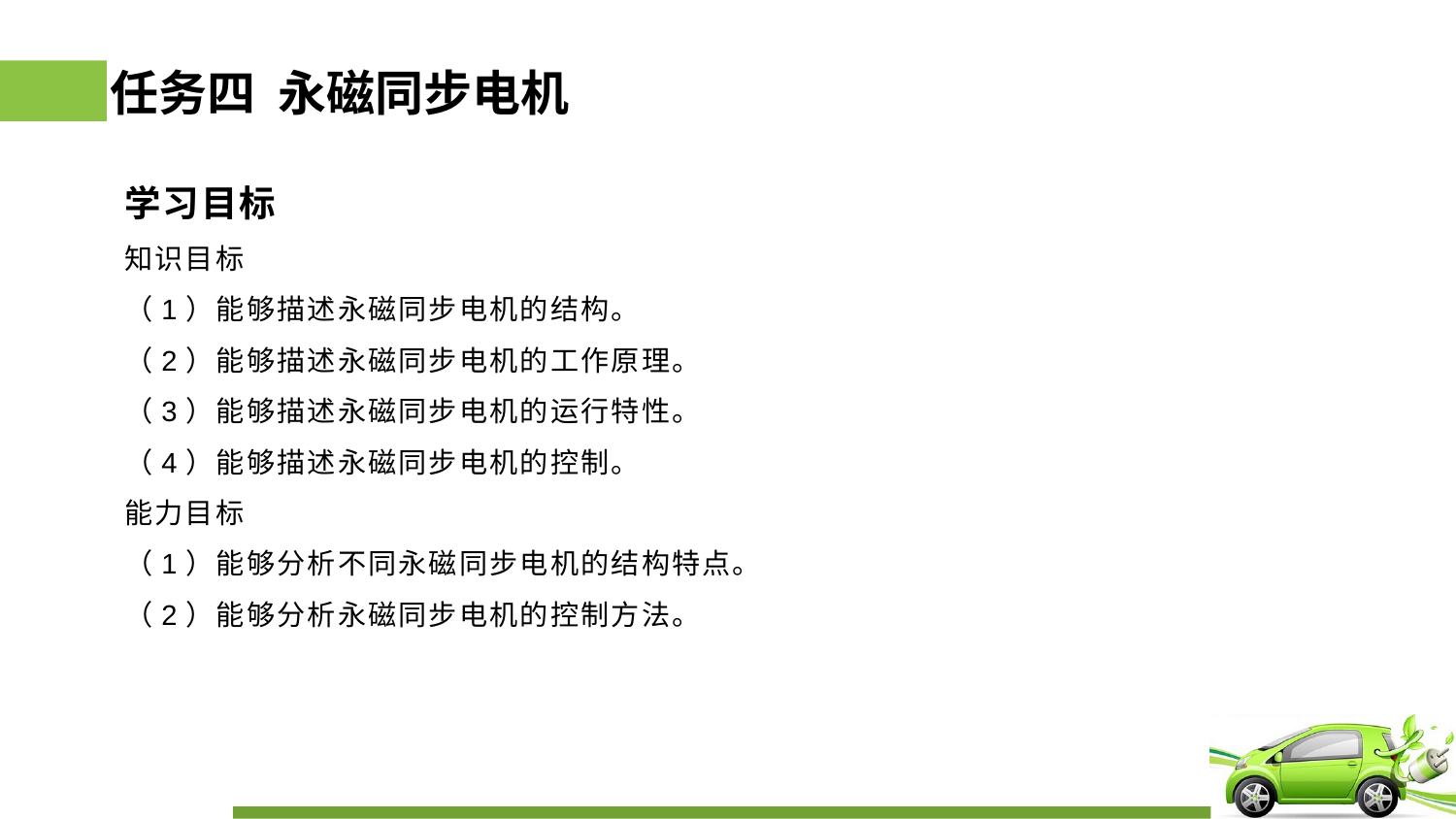

# 任务四  永磁同步电机
学习目标
知识目标
（1）能够描述永磁同步电机的结构。
（2）能够描述永磁同步电机的工作原理。
（3）能够描述永磁同步电机的运行特性。
（4）能够描述永磁同步电机的控制。
能力目标
（1）能够分析不同永磁同步电机的结构特点。
（2）能够分析永磁同步电机的控制方法。